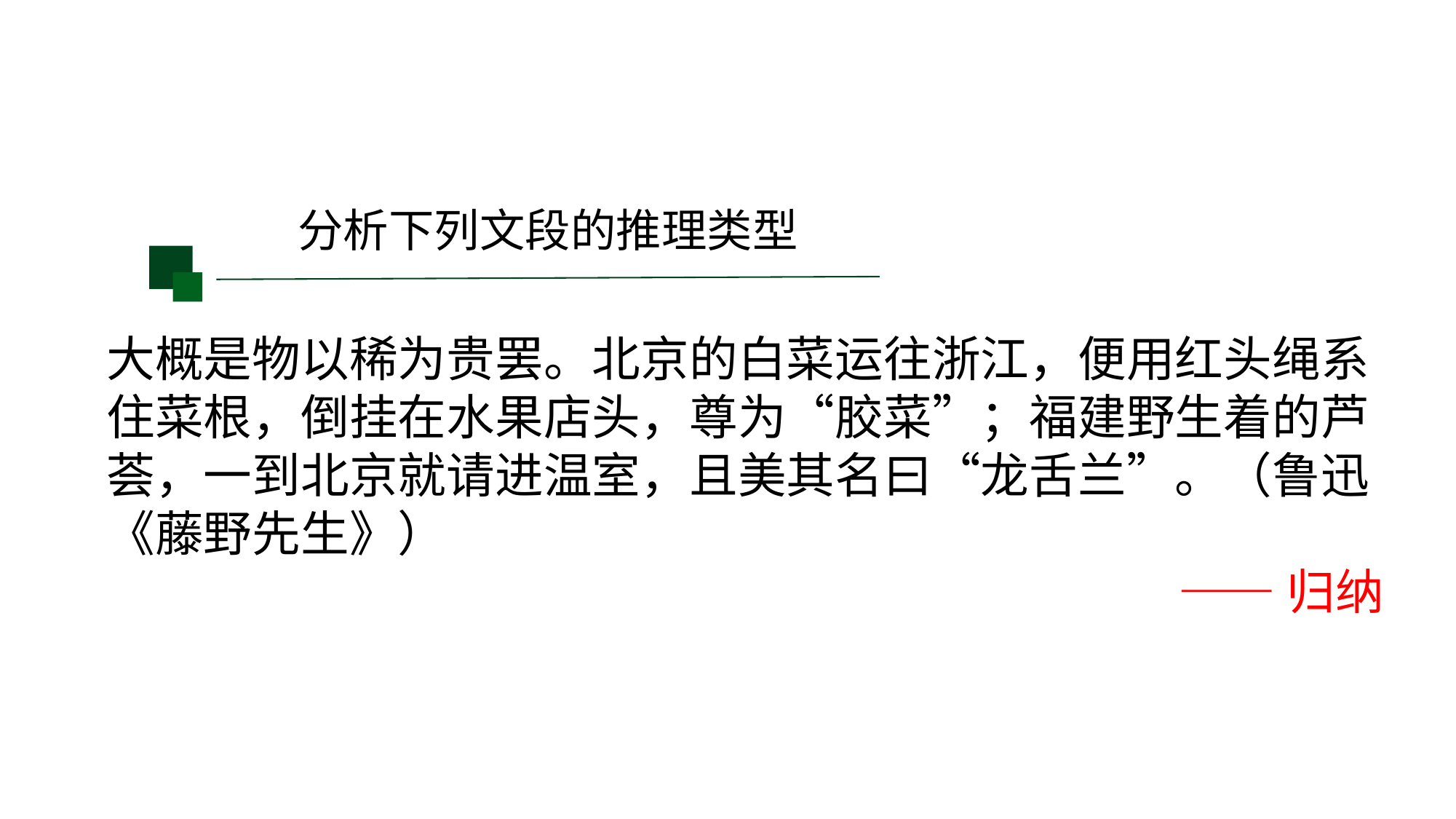

分析下列文段的推理类型

大概是物以稀为贵罢。北京的白菜运往浙江，便用红头绳系住菜根，倒挂在水果店头，尊为“胶菜”；福建野生着的芦荟，一到北京就请进温室，且美其名曰“龙舌兰”。（鲁迅《藤野先生》）
                                           ——归纳